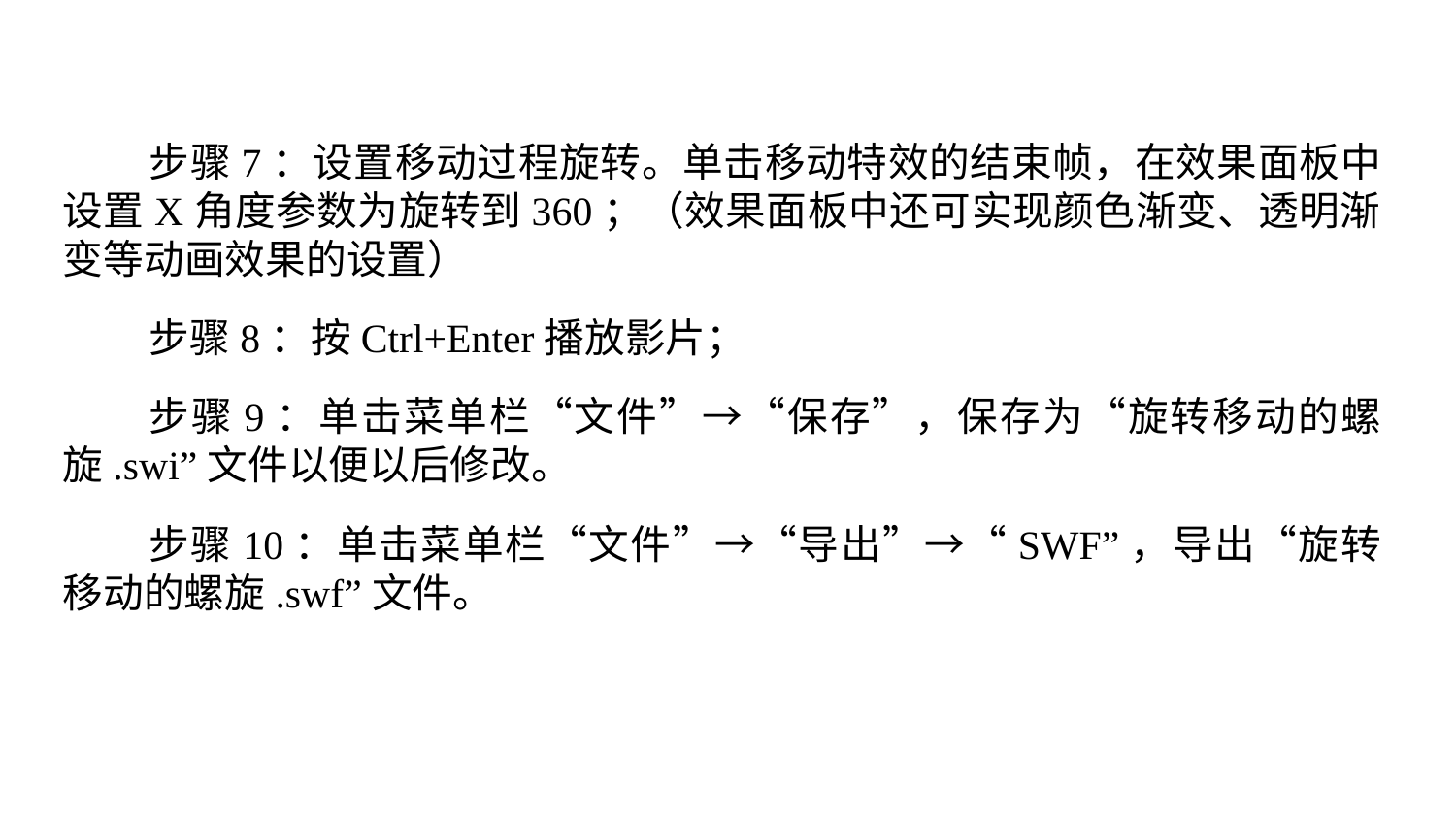

步骤7：设置移动过程旋转。单击移动特效的结束帧，在效果面板中设置X角度参数为旋转到360；（效果面板中还可实现颜色渐变、透明渐变等动画效果的设置）
步骤8：按Ctrl+Enter播放影片；
步骤9：单击菜单栏“文件”→“保存”，保存为“旋转移动的螺旋.swi”文件以便以后修改。
步骤10：单击菜单栏“文件”→“导出”→“SWF”，导出“旋转移动的螺旋.swf”文件。